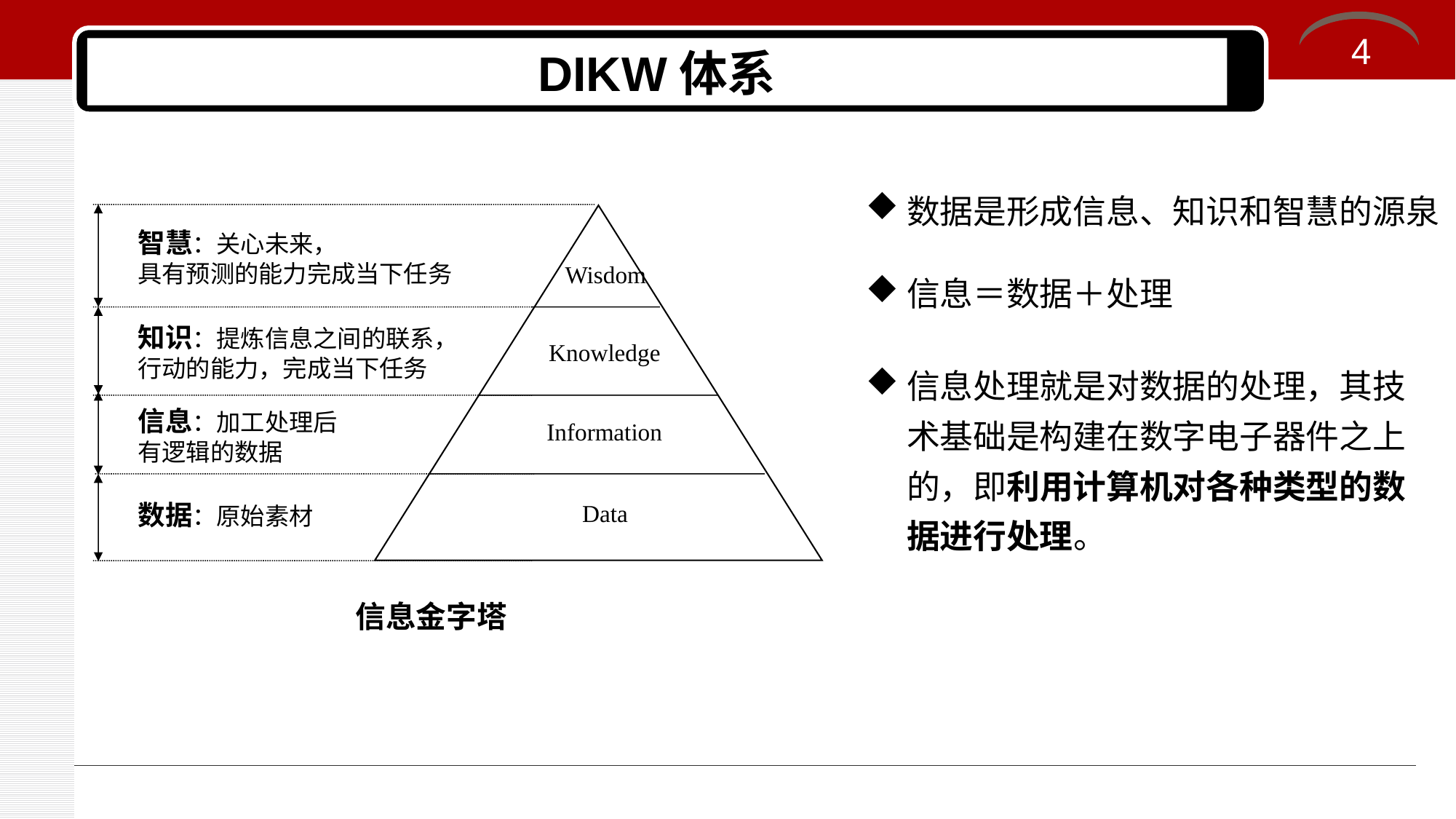

4
# DIKW体系
数据是形成信息、知识和智慧的源泉

智慧：关心未来，
具有预测的能力完成当下任务
Wisdom
信息＝数据＋处理

知识：提炼信息之间的联系，
行动的能力，完成当下任务
Knowledge
信息处理就是对数据的处理，其技术基础是构建在数字电子器件之上的，即利用计算机对各种类型的数据进行处理。

信息：加工处理后
有逻辑的数据

Information

数据：原始素材
Data

信息金字塔